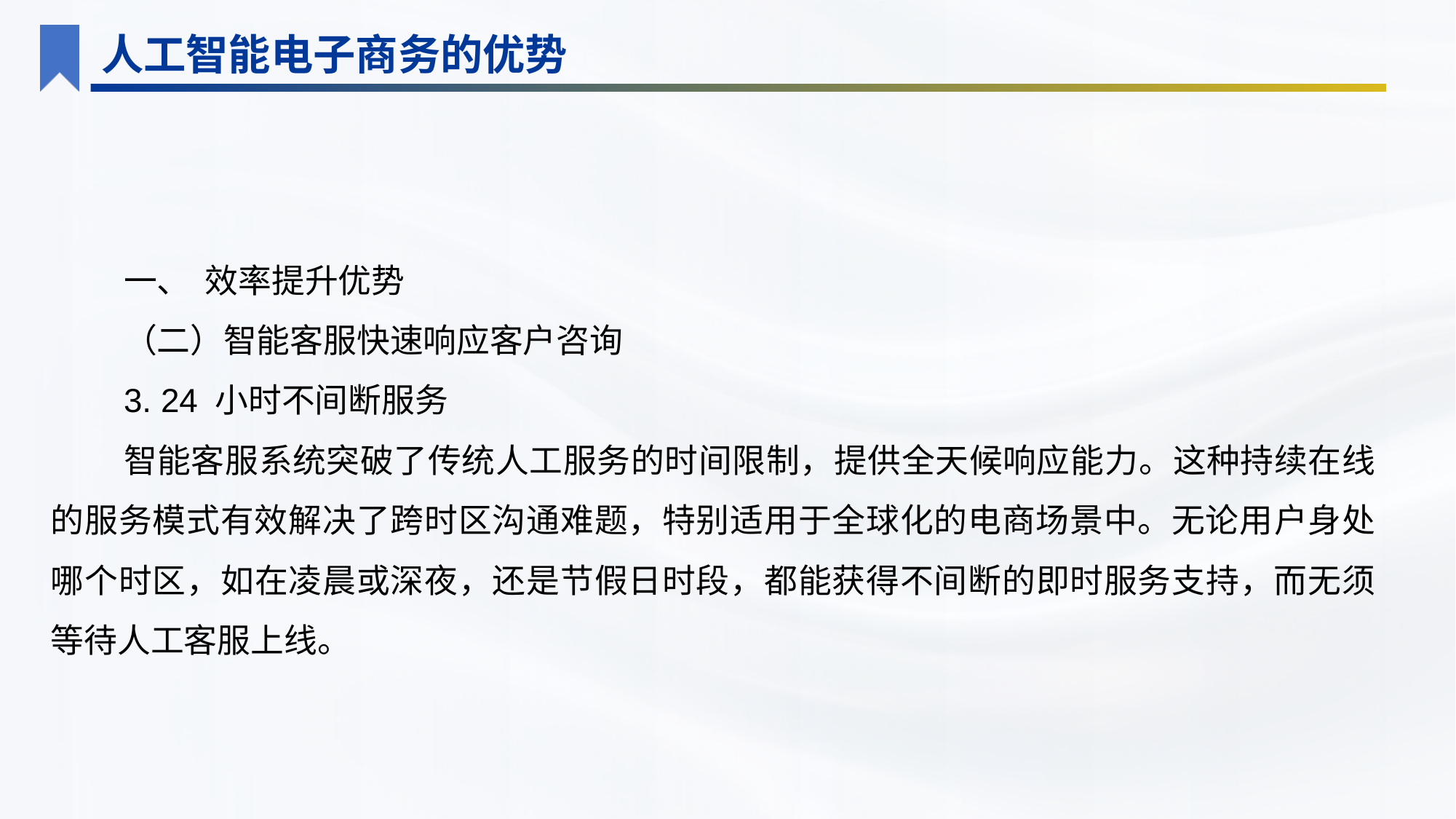

人工智能电子商务的优势
一、  效率提升优势
（二）智能客服快速响应客户咨询
3. 24 小时不间断服务
智能客服系统突破了传统人工服务的时间限制，提供全天候响应能力。这种持续在线的服务模式有效解决了跨时区沟通难题，特别适用于全球化的电商场景中。无论用户身处哪个时区，如在凌晨或深夜，还是节假日时段，都能获得不间断的即时服务支持，而无须等待人工客服上线。